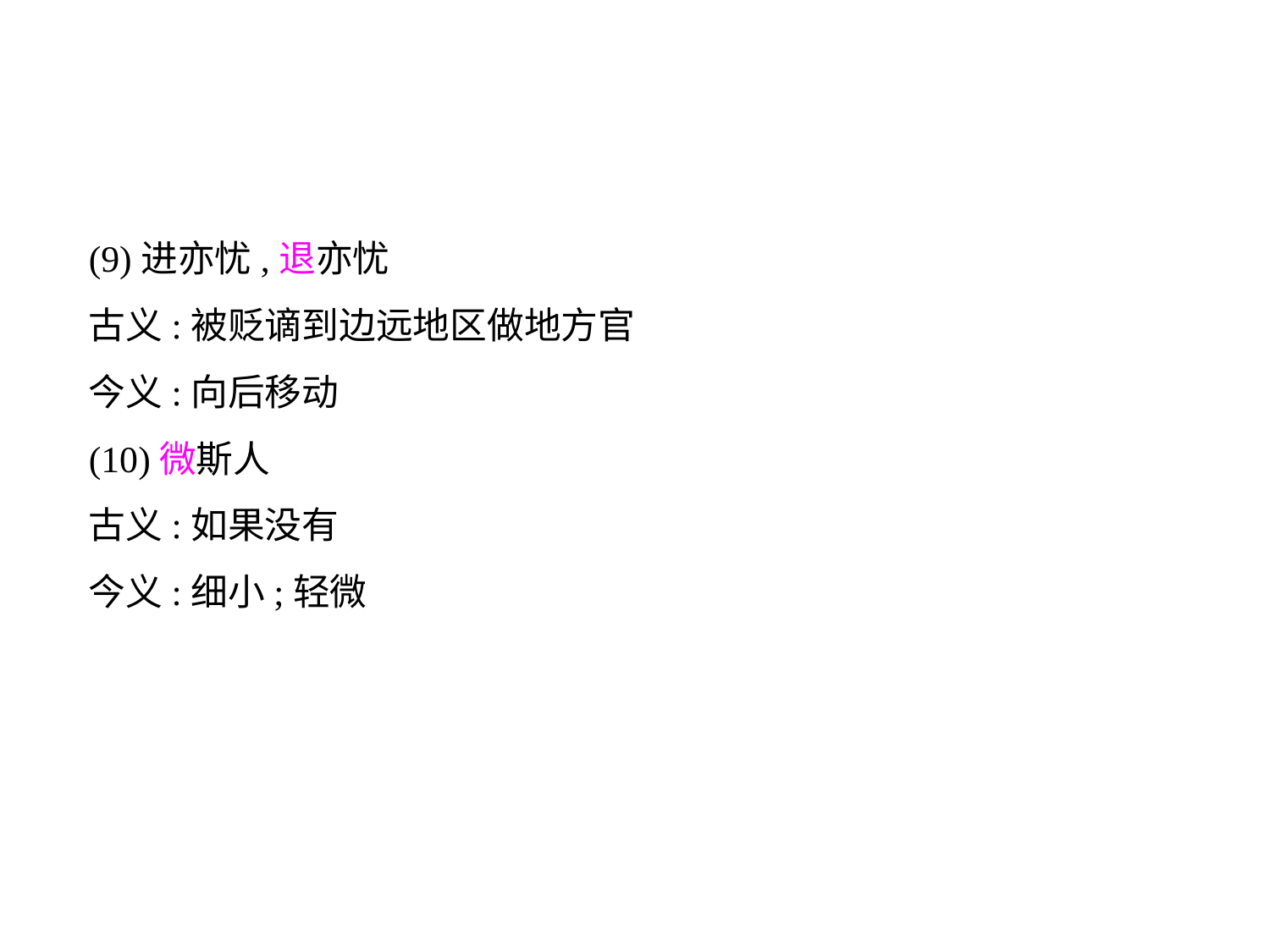

(9)进亦忧,退亦忧
古义:被贬谪到边远地区做地方官
今义:向后移动
(10)微斯人
古义:如果没有
今义:细小;轻微